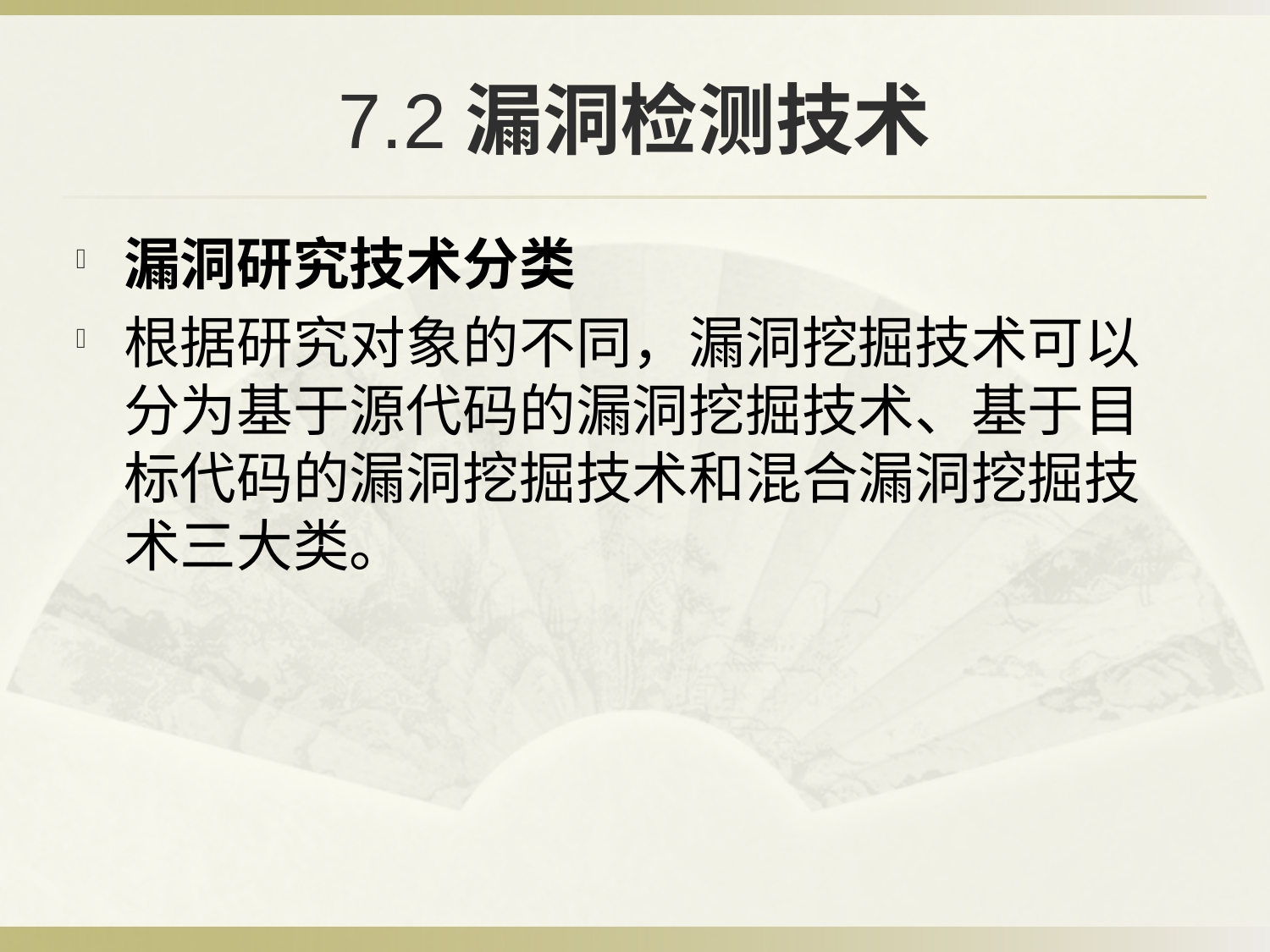

# 7.2漏洞检测技术
漏洞研究技术分类
根据研究对象的不同，漏洞挖掘技术可以分为基于源代码的漏洞挖掘技术、基于目标代码的漏洞挖掘技术和混合漏洞挖掘技术三大类。